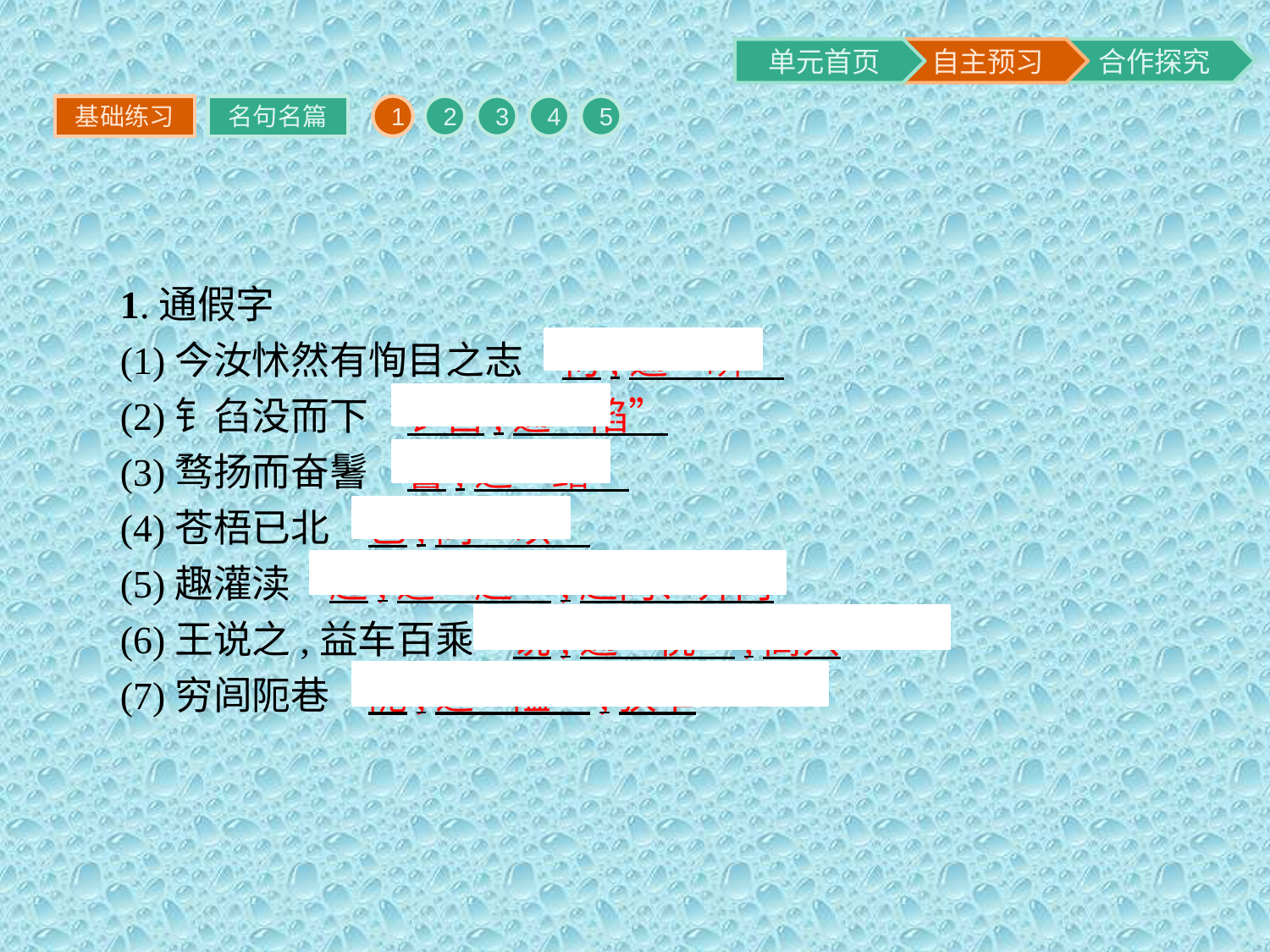

基础练习
名句名篇
1
2
3
4
5
1.通假字
(1)今汝怵然有恂目之志　恂,通“瞬”
(2)钅臽没而下　钅臽,通“陷”
(3)骛扬而奋鬐　鬐,通“鳍”
(4)苍梧已北　已,同“以”
(5)趣灌渎　趣,通“趋”,趋向、奔向
(6)王说之,益车百乘　说,通“悦”,高兴
(7)穷闾阨巷　阨,通“隘”,狭窄